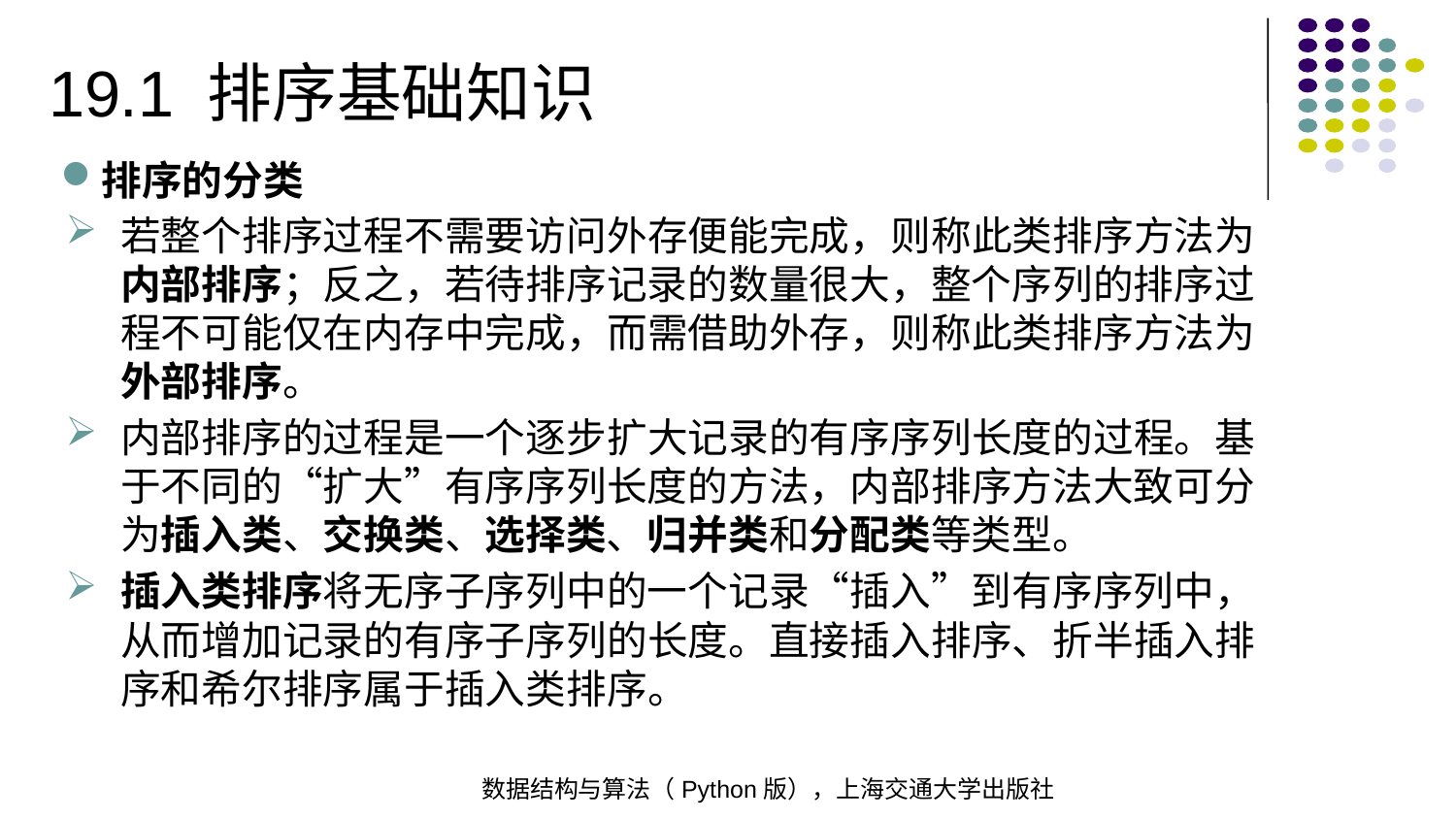

19.1 排序基础知识
排序的分类
若整个排序过程不需要访问外存便能完成，则称此类排序方法为内部排序；反之，若待排序记录的数量很大，整个序列的排序过程不可能仅在内存中完成，而需借助外存，则称此类排序方法为外部排序。
内部排序的过程是一个逐步扩大记录的有序序列长度的过程。基于不同的“扩大”有序序列长度的方法，内部排序方法大致可分为插入类、交换类、选择类、归并类和分配类等类型。
插入类排序将无序子序列中的一个记录“插入”到有序序列中，从而增加记录的有序子序列的长度。直接插入排序、折半插入排序和希尔排序属于插入类排序。